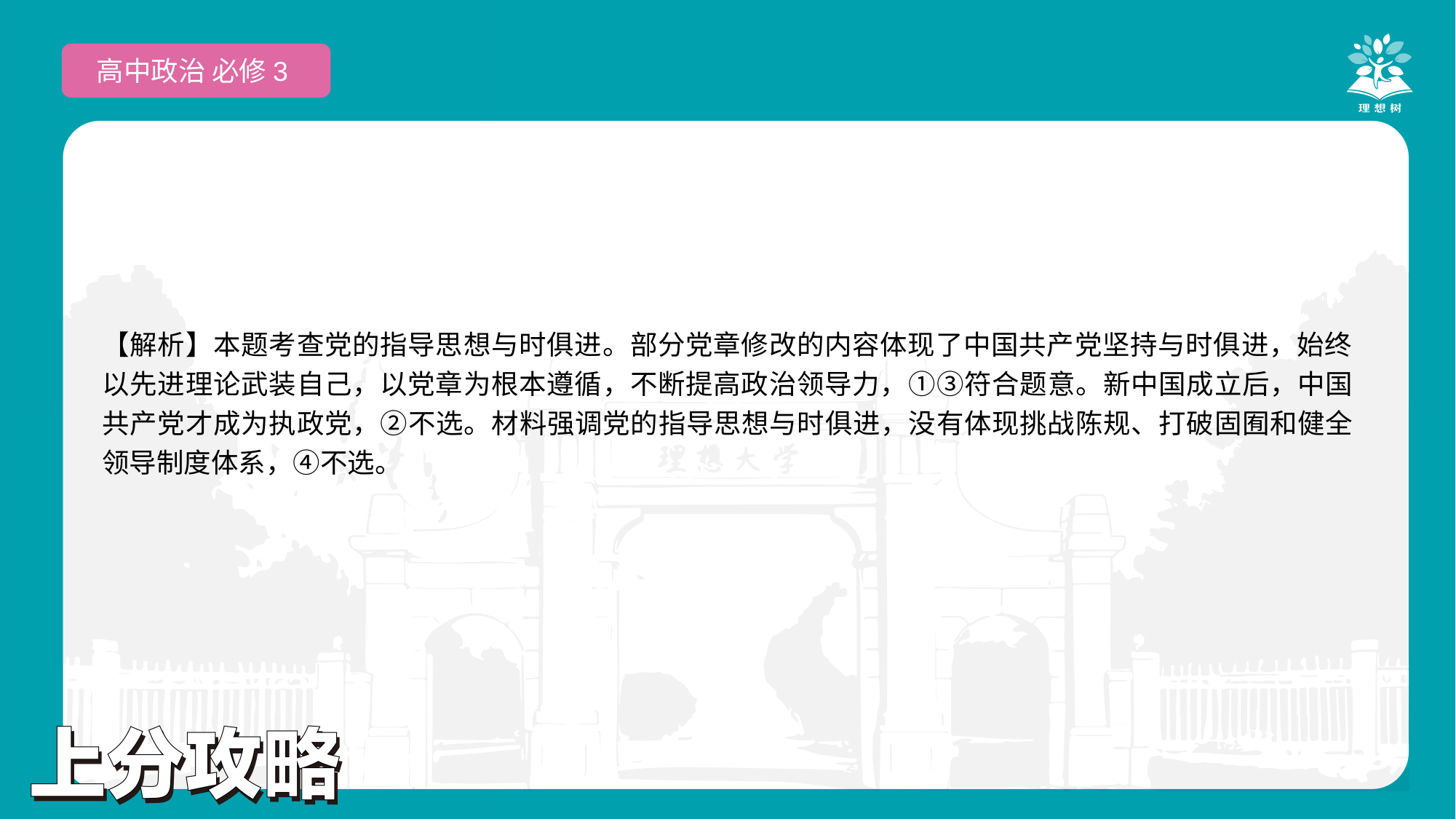

高中政治 必修3
【解析】本题考查党的指导思想与时俱进。部分党章修改的内容体现了中国共产党坚持与时俱进，始终以先进理论武装自己，以党章为根本遵循，不断提高政治领导力，①③符合题意。新中国成立后，中国共产党才成为执政党，②不选。材料强调党的指导思想与时俱进，没有体现挑战陈规、打破固囿和健全领导制度体系，④不选。